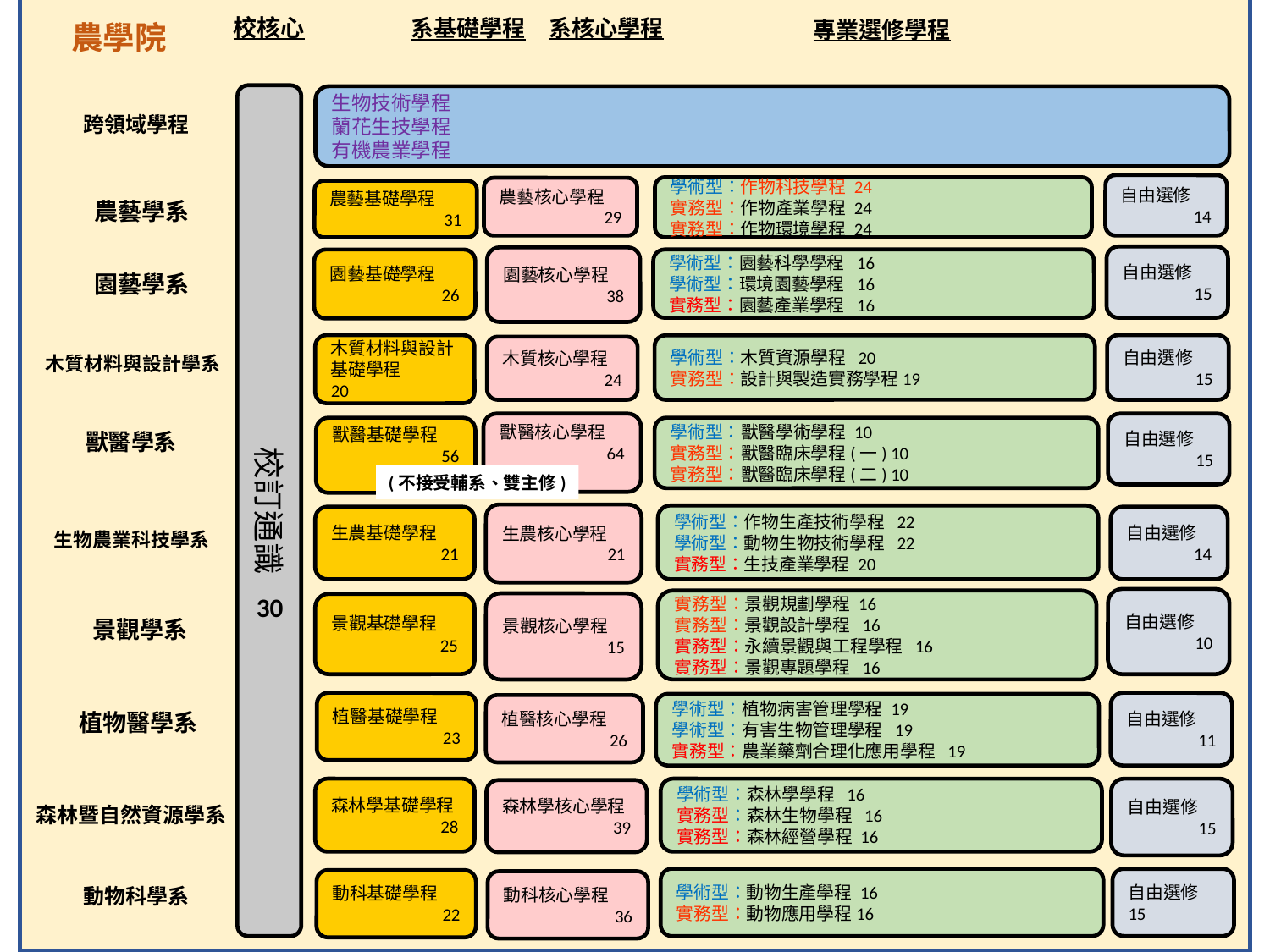

校核心
系核心學程
系基礎學程
專業選修學程
農學院
#
校訂通識
生物技術學程
蘭花生技學程
有機農業學程
跨領域學程
自由選修
14
學術型：作物科技學程 24
實務型：作物產業學程 24
實務型：作物環境學程 24
農藝核心學程
 29
農藝基礎學程
31
農藝學系
園藝學系
木質材料與設計學系
獸醫學系
生物農業科技學系
景觀學系

自由選修
15
園藝核心學程
38
園藝基礎學程
26
學術型：園藝科學學程  16
學術型：環境園藝學程  16
實務型：園藝產業學程  16
木質材料與設計基礎學程         20
自由選修
15
學術型：木質資源學程  20
實務型：設計與製造實務學程19
木質核心學程
 24
獸醫核心學程
 64

自由選修
15
獸醫基礎學程
 56

學術型：獸醫學術學程 10
實務型：獸醫臨床學程(一) 10
實務型：獸醫臨床學程(二) 10
(不接受輔系、雙主修)
生農核心學程
 21

學術型：作物生產技術學程  22
學術型：動物生物技術學程  22
實務型：生技產業學程 20

生農基礎學程
21
自由選修
14
30
自由選修
10
實務型：景觀規劃學程 16
實務型：景觀設計學程  16
實務型：永續景觀與工程學程  16
實務型：景觀專題學程  16
景觀核心學程
 15
景觀基礎學程
25
植醫基礎學程
23
自由選修
11

學術型：植物病害管理學程 19
學術型：有害生物管理學程  19
實務型：農業藥劑合理化應用學程  19

植醫核心學程
 26
植物醫學系
森林學基礎學程
28

學術型：森林學學程  16
實務型：森林生物學程  16
實務型：森林經營學程 16

自由選修
15
森林學核心學程
 39
森林暨自然資源學系
學術型：動物生產學程 16
實務型：動物應用學程16
自由選修15
動科基礎學程
22
動科核心學程
 36
動物科學系